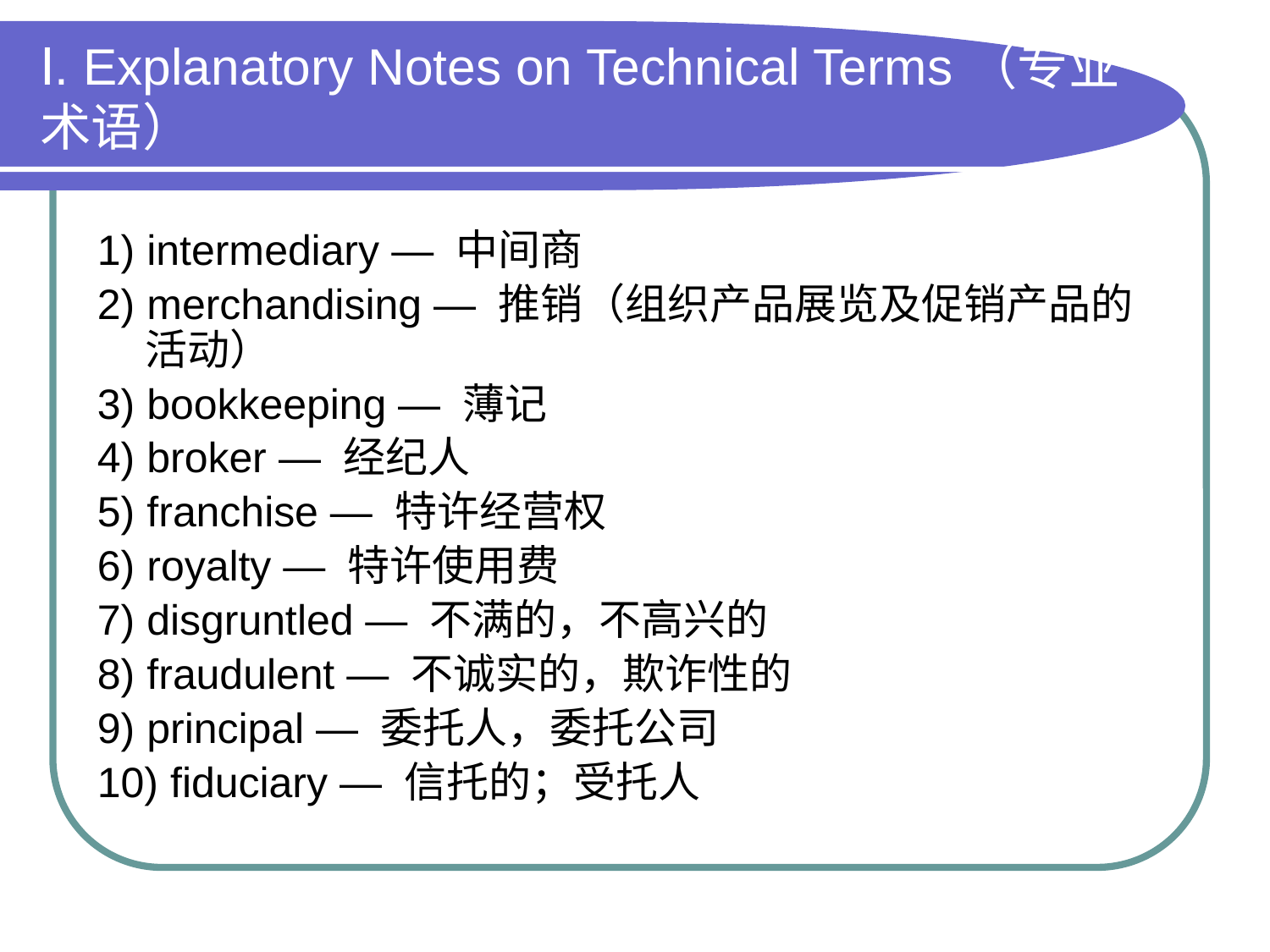

# Ⅰ. Explanatory Notes on Technical Terms（专业术语）
1) intermediary — 中间商
2) merchandising — 推销（组织产品展览及促销产品的活动）
3) bookkeeping — 薄记
4) broker — 经纪人
5) franchise — 特许经营权
6) royalty — 特许使用费
7) disgruntled — 不满的，不高兴的
8) fraudulent — 不诚实的，欺诈性的
9) principal — 委托人，委托公司
10) fiduciary — 信托的；受托人